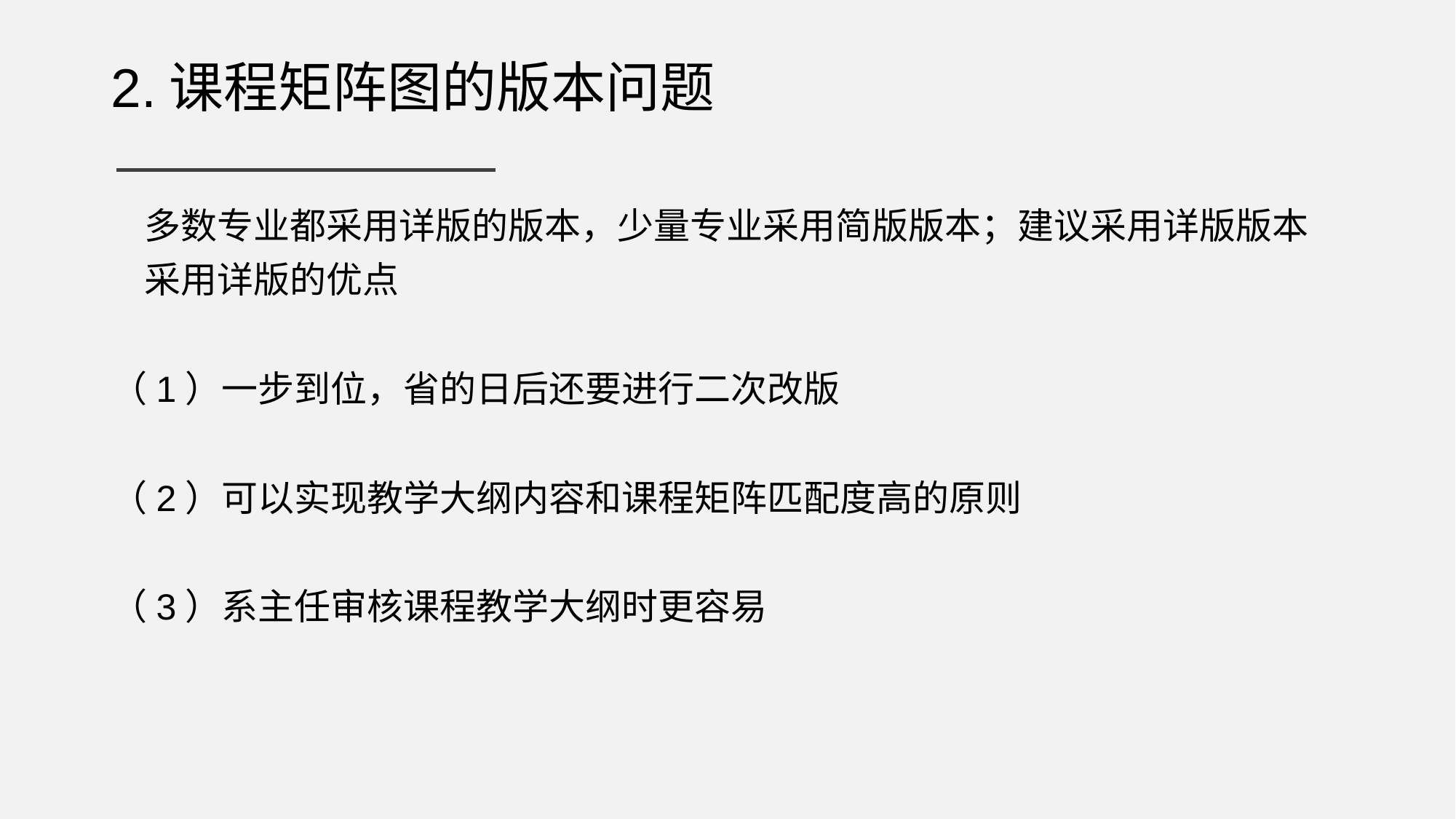

# 2.课程矩阵图的版本问题
   多数专业都采用详版的版本，少量专业采用简版版本；建议采用详版版本
   采用详版的优点

（1）一步到位，省的日后还要进行二次改版

（2）可以实现教学大纲内容和课程矩阵匹配度高的原则

（3）系主任审核课程教学大纲时更容易